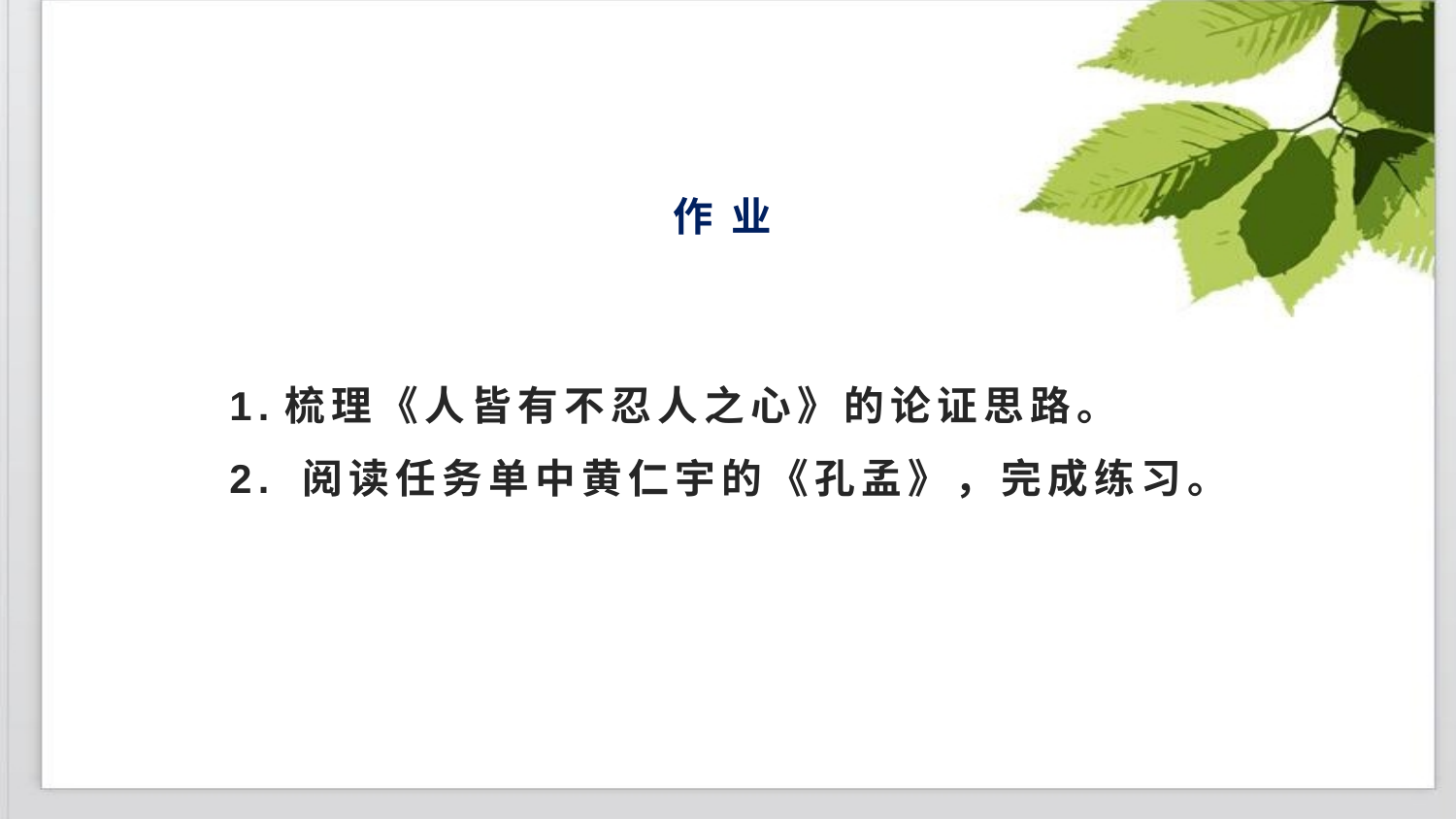

作  业
# 1.梳理《人皆有不忍人之心》的论证思路。 2. 阅读任务单中黄仁宇的《孔孟》，完成练习。